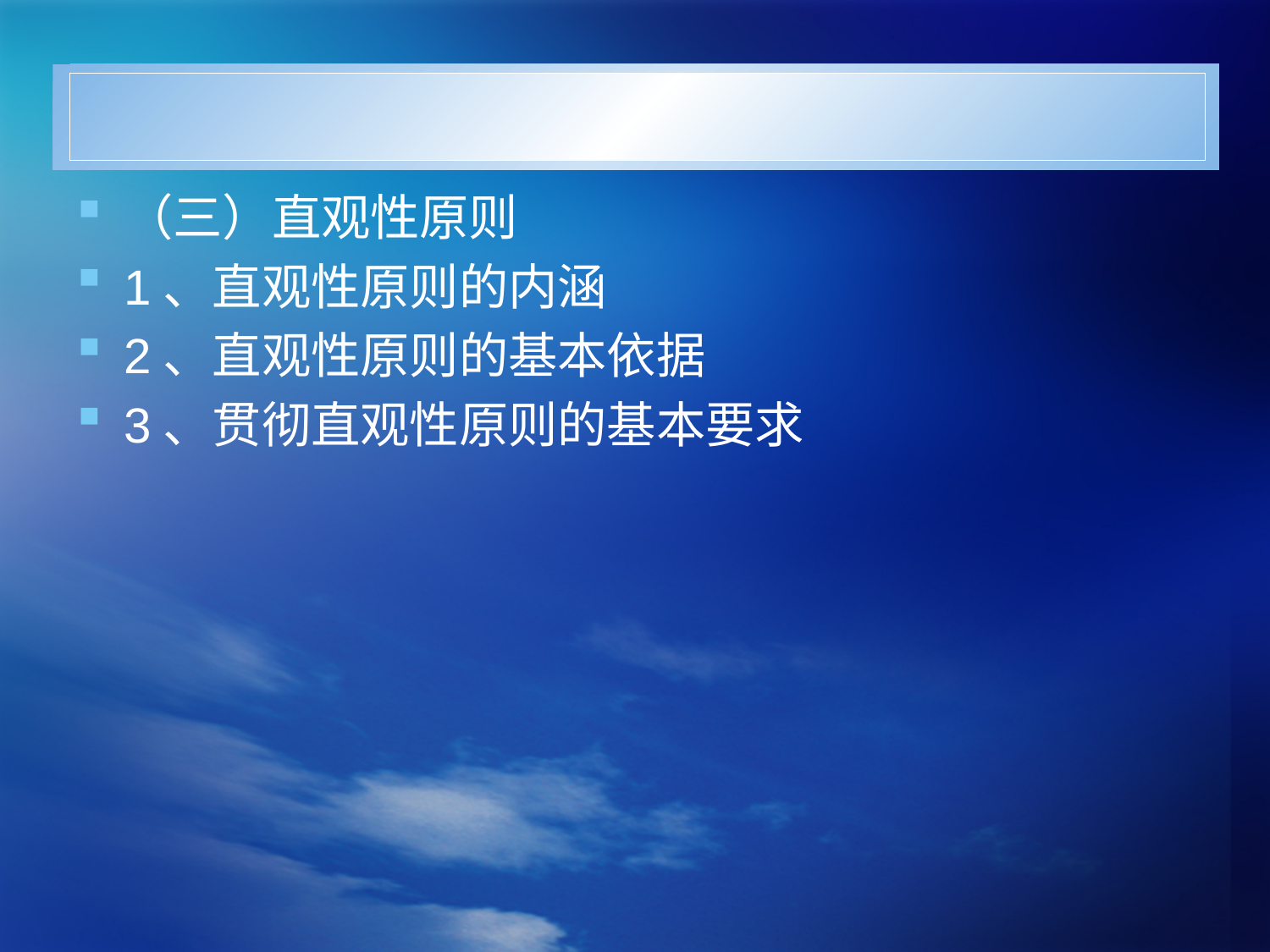

#
（三）直观性原则
1、直观性原则的内涵
2、直观性原则的基本依据
3、贯彻直观性原则的基本要求